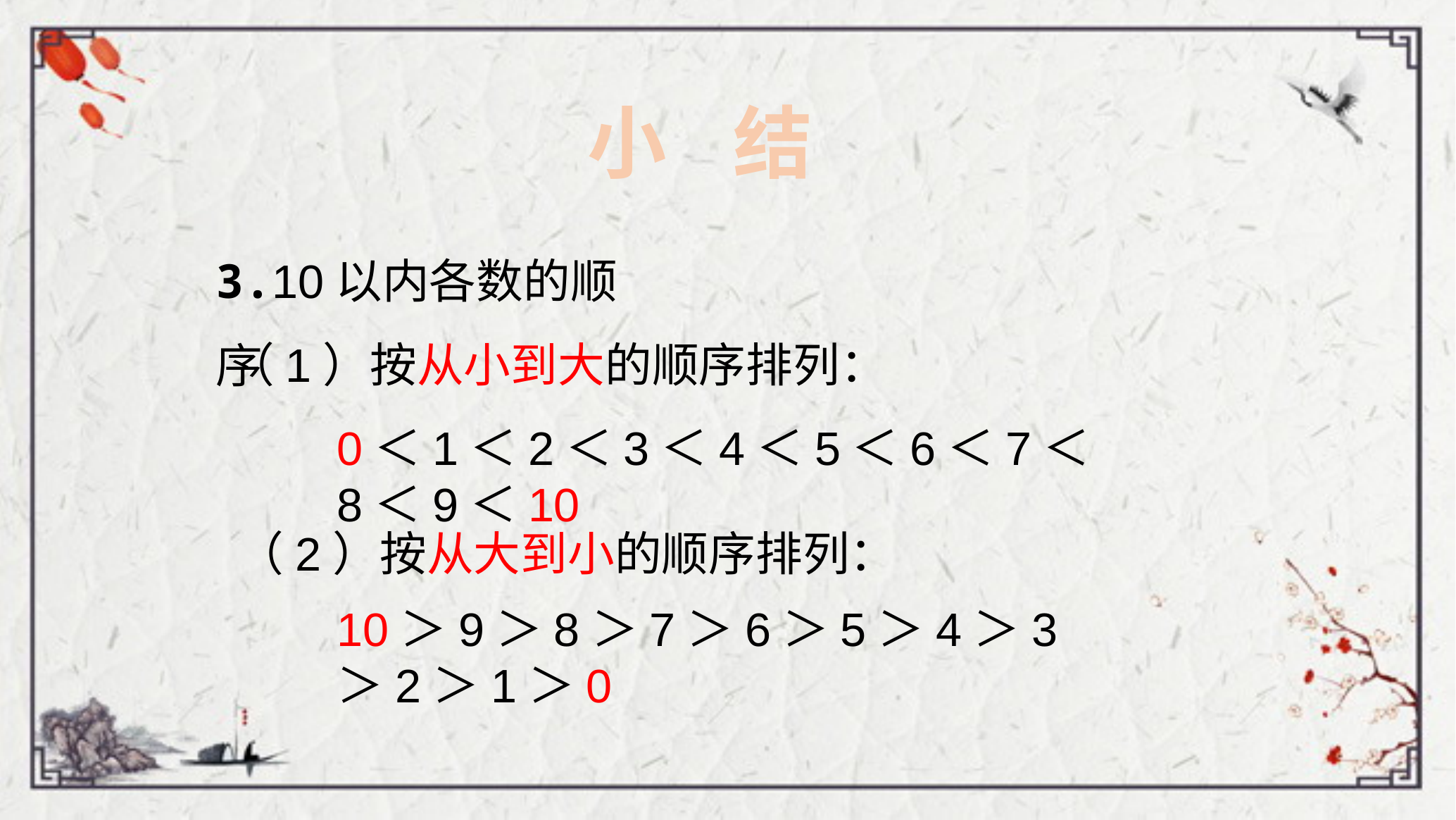

小   结
3.10以内各数的顺序
（1）按从小到大的顺序排列：
0＜1＜2＜3＜4＜5＜6＜7＜8＜9＜10
（2）按从大到小的顺序排列：
10＞9＞8＞7＞6＞5＞4＞3＞2＞1＞0